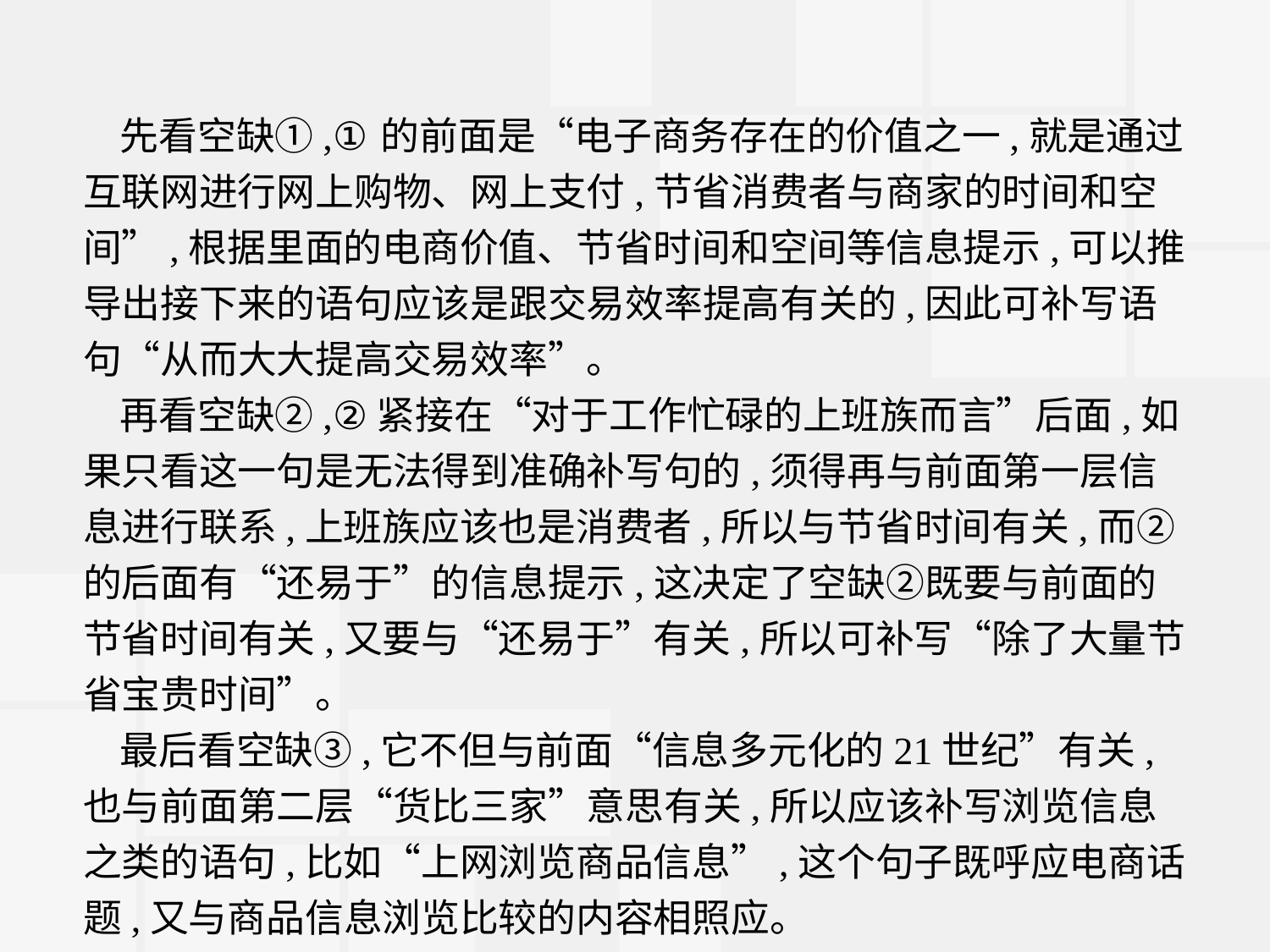

先看空缺①,①的前面是“电子商务存在的价值之一,就是通过互联网进行网上购物、网上支付,节省消费者与商家的时间和空间”,根据里面的电商价值、节省时间和空间等信息提示,可以推导出接下来的语句应该是跟交易效率提高有关的,因此可补写语句“从而大大提高交易效率”。
再看空缺②,②紧接在“对于工作忙碌的上班族而言”后面,如果只看这一句是无法得到准确补写句的,须得再与前面第一层信息进行联系,上班族应该也是消费者,所以与节省时间有关,而②的后面有“还易于”的信息提示,这决定了空缺②既要与前面的节省时间有关,又要与“还易于”有关,所以可补写“除了大量节省宝贵时间”。
最后看空缺③,它不但与前面“信息多元化的21世纪”有关,也与前面第二层“货比三家”意思有关,所以应该补写浏览信息之类的语句,比如“上网浏览商品信息”,这个句子既呼应电商话题,又与商品信息浏览比较的内容相照应。